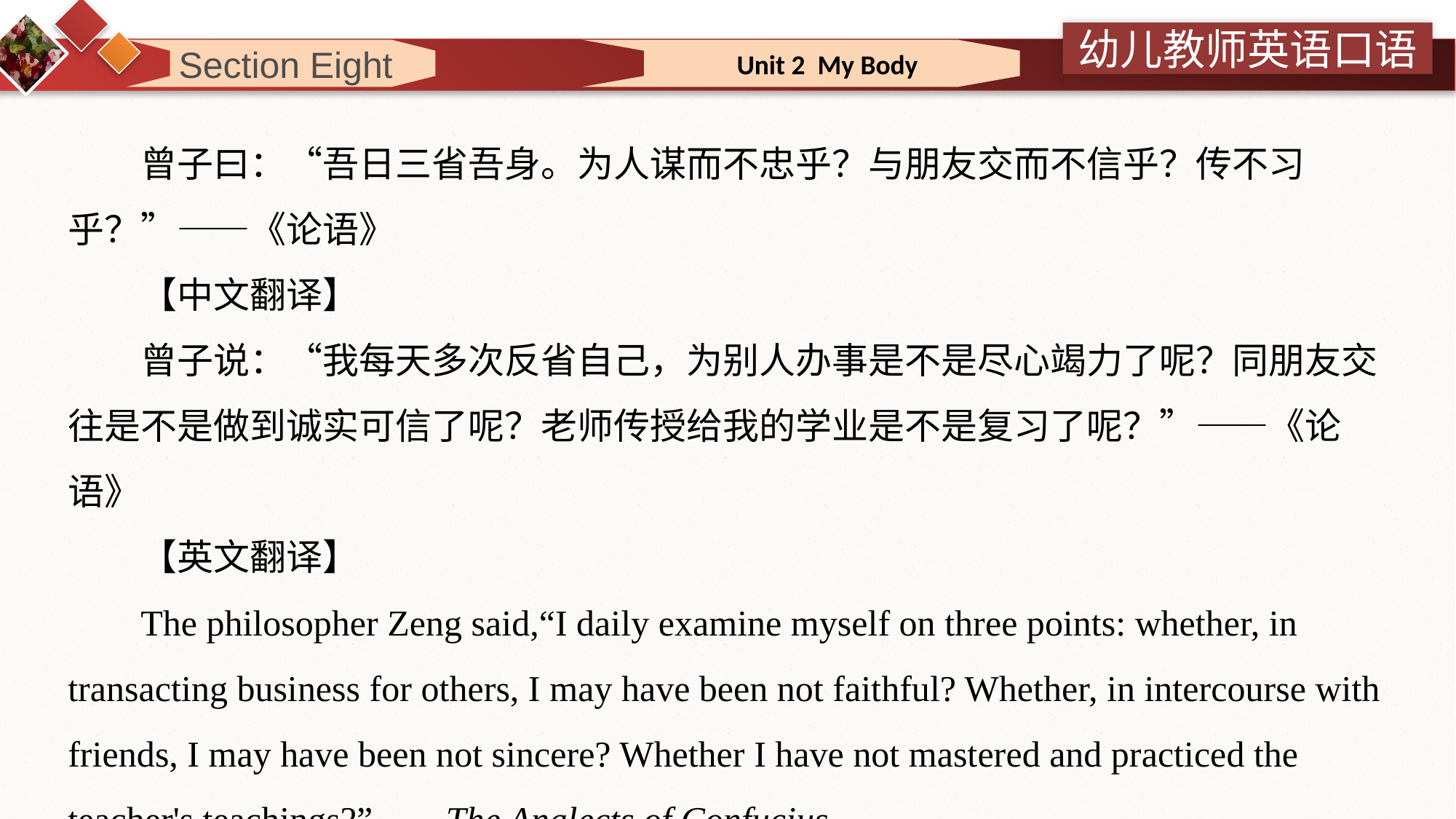

Section Eight
       Unit 2  My Body
曾子曰：“吾日三省吾身。为人谋而不忠乎？与朋友交而不信乎？传不习乎？”——《论语》
【中文翻译】
曾子说：“我每天多次反省自己，为别人办事是不是尽心竭力了呢？同朋友交往是不是做到诚实可信了呢？老师传授给我的学业是不是复习了呢？”——《论语》
【英文翻译】
The philosopher Zeng said,“I daily examine myself on three points: whether, in transacting business for others, I may have been not faithful? Whether, in intercourse with friends, I may have been not sincere? Whether I have not mastered and practiced the teacher's teachings?”——The Analects of Confucius